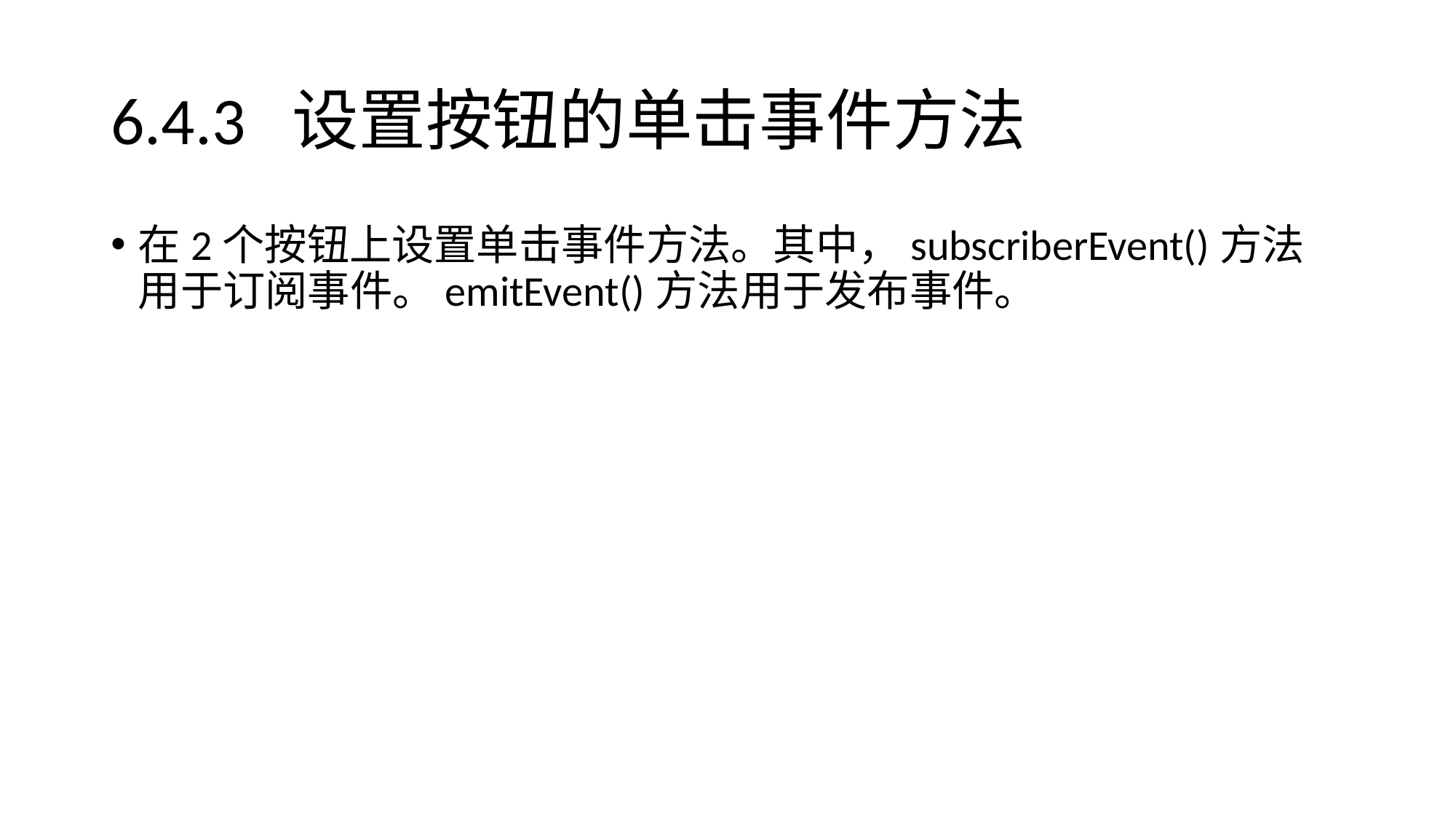

# 6.4.3  设置按钮的单击事件方法
在2个按钮上设置单击事件方法。其中，subscriberEvent()方法用于订阅事件。emitEvent()方法用于发布事件。